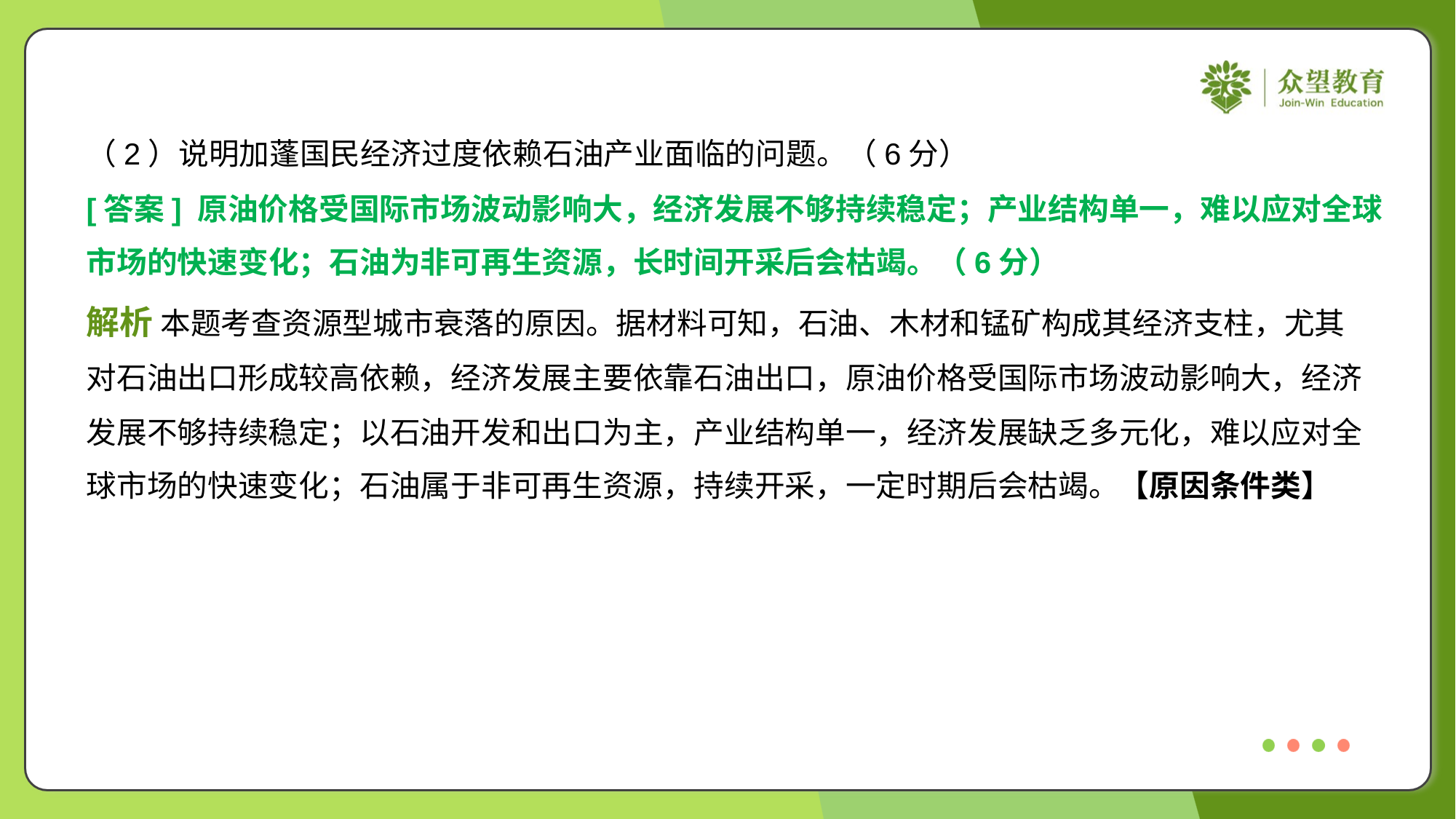

（2）说明加蓬国民经济过度依赖石油产业面临的问题。（6分）
[答案] 原油价格受国际市场波动影响大，经济发展不够持续稳定；产业结构单一，难以应对全球
市场的快速变化；石油为非可再生资源，长时间开采后会枯竭。（6分）
解析 本题考查资源型城市衰落的原因。据材料可知，石油、木材和锰矿构成其经济支柱，尤其
对石油出口形成较高依赖，经济发展主要依靠石油出口，原油价格受国际市场波动影响大，经济
发展不够持续稳定；以石油开发和出口为主，产业结构单一，经济发展缺乏多元化，难以应对全
球市场的快速变化；石油属于非可再生资源，持续开采，一定时期后会枯竭。【原因条件类】